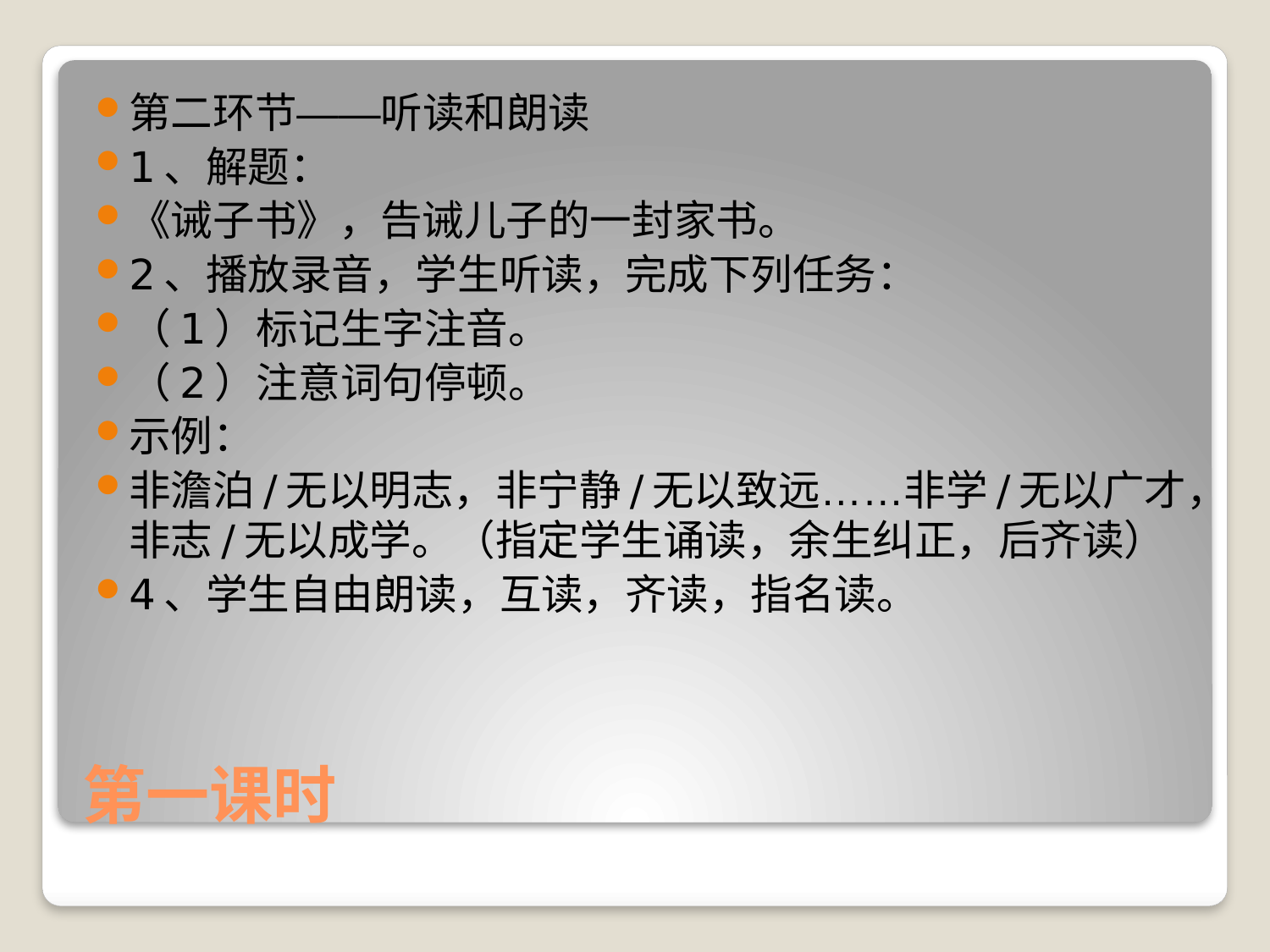

第二环节——听读和朗读
1、解题：
《诫子书》，告诫儿子的一封家书。
2、播放录音，学生听读，完成下列任务：
（1）标记生字注音。
（2）注意词句停顿。
示例：
非澹泊/无以明志，非宁静/无以致远……非学/无以广才，非志/无以成学。（指定学生诵读，余生纠正，后齐读）
4、学生自由朗读，互读，齐读，指名读。
# 第一课时